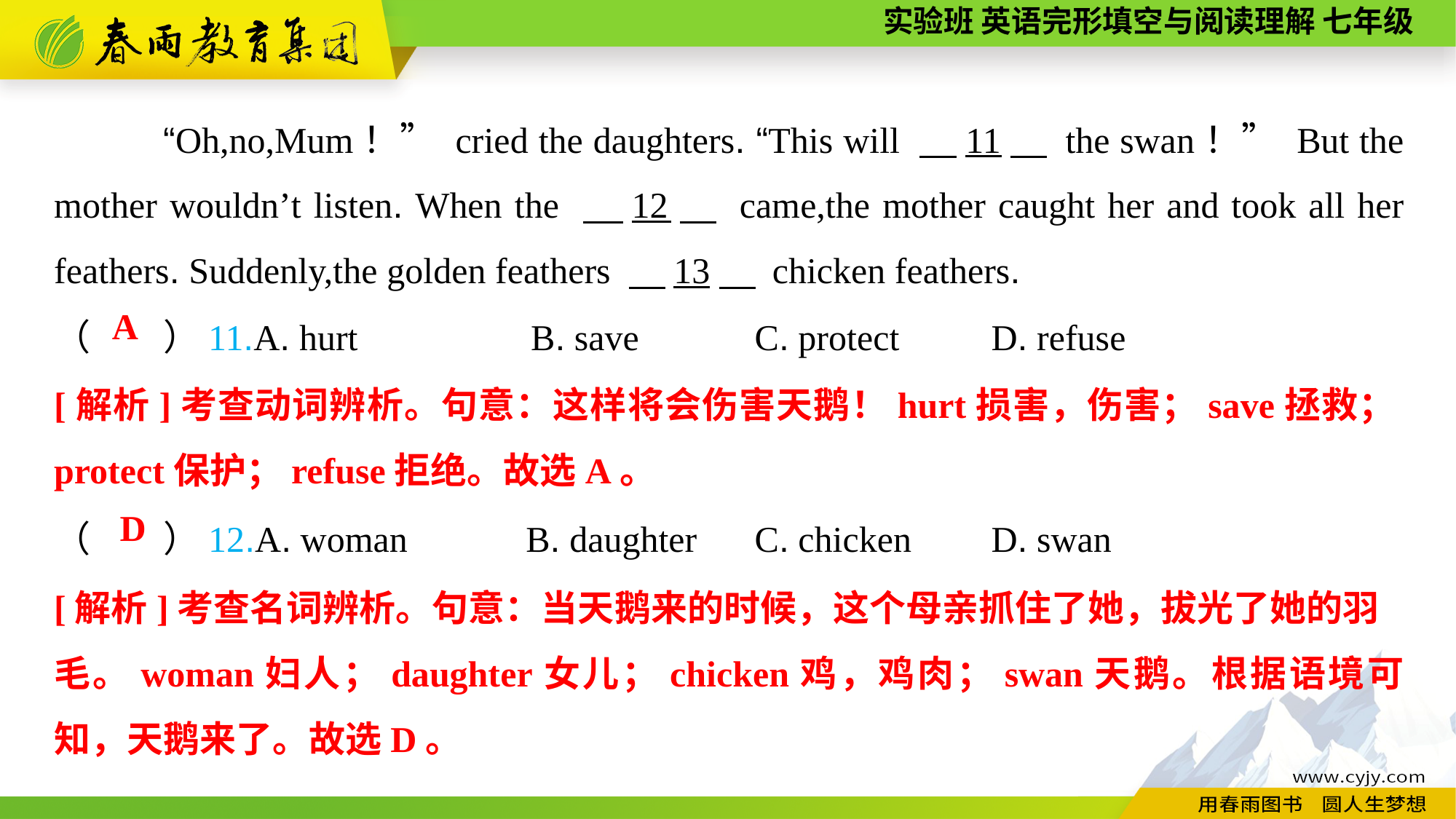

“Oh,no,Mum！” cried the daughters. “This will 　11　 the swan！” But the mother wouldn’t listen. When the 　12　 came,the mother caught her and took all her feathers. Suddenly,the golden feathers 　13　 chicken feathers.
（　　）11.A. hurt                   B. save	     C. protect	       D. refuse
A
[解析]考查动词辨析。句意：这样将会伤害天鹅！hurt损害，伤害；save拯救；protect保护；refuse拒绝。故选A。
（　　）12.A. woman             B. daughter	     C. chicken 	       D. swan
D
[解析]考查名词辨析。句意：当天鹅来的时候，这个母亲抓住了她，拔光了她的羽
毛。woman妇人；daughter女儿；chicken鸡，鸡肉；swan天鹅。根据语境可知，天鹅来了。故选D。